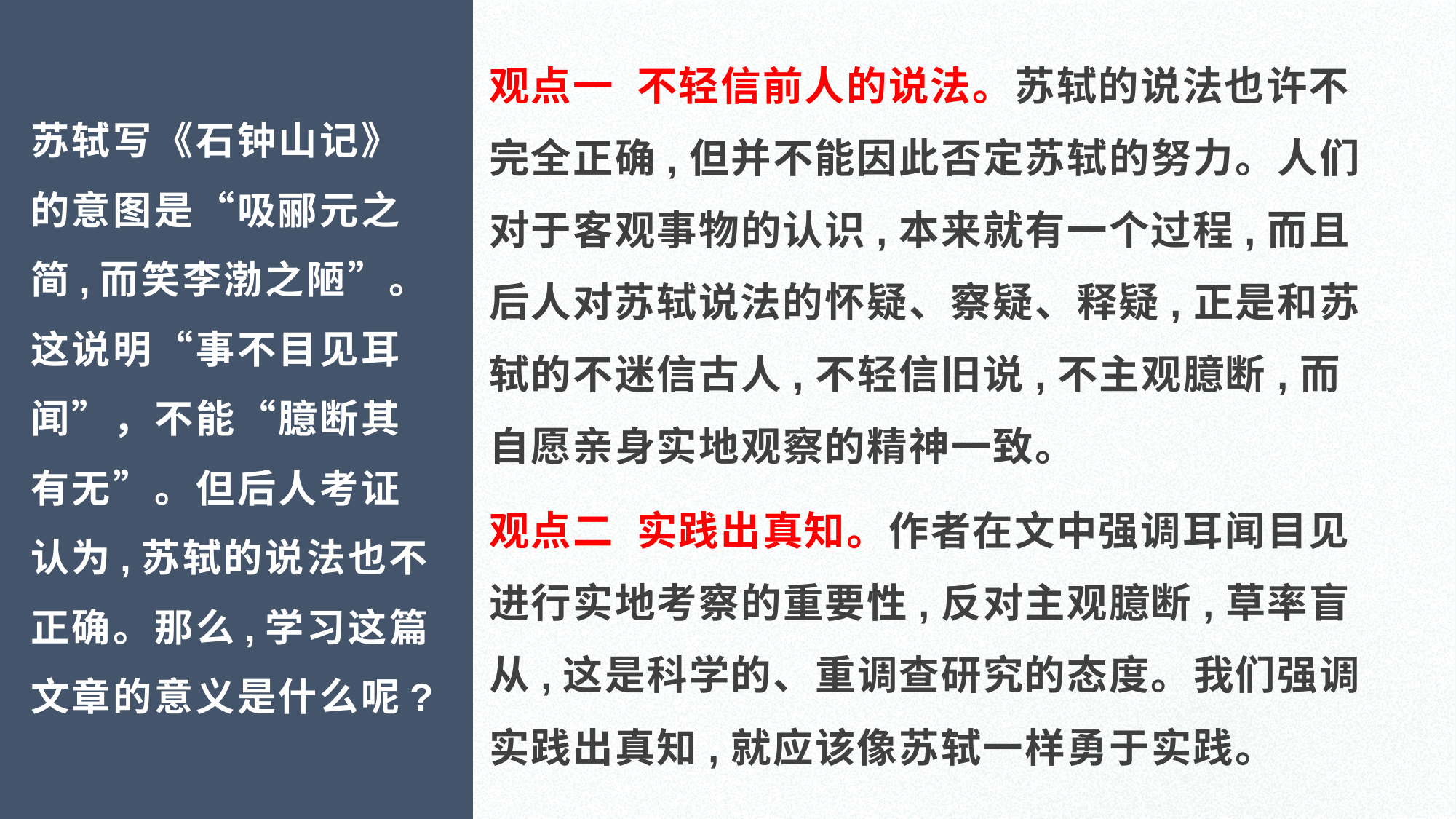

苏轼写《石钟山记》的意图是“吸郦元之简,而笑李渤之陋”。这说明“事不目见耳闻”，不能“臆断其有无”。但后人考证认为,苏轼的说法也不正确。那么,学习这篇文章的意义是什么呢?
观点一  不轻信前人的说法。苏轼的说法也许不完全正确,但并不能因此否定苏轼的努力。人们对于客观事物的认识,本来就有一个过程,而且后人对苏轼说法的怀疑、察疑、释疑,正是和苏轼的不迷信古人,不轻信旧说,不主观臆断,而自愿亲身实地观察的精神一致。
观点二  实践出真知。作者在文中强调耳闻目见进行实地考察的重要性,反对主观臆断,草率盲从,这是科学的、重调查研究的态度。我们强调实践出真知,就应该像苏轼一样勇于实践。